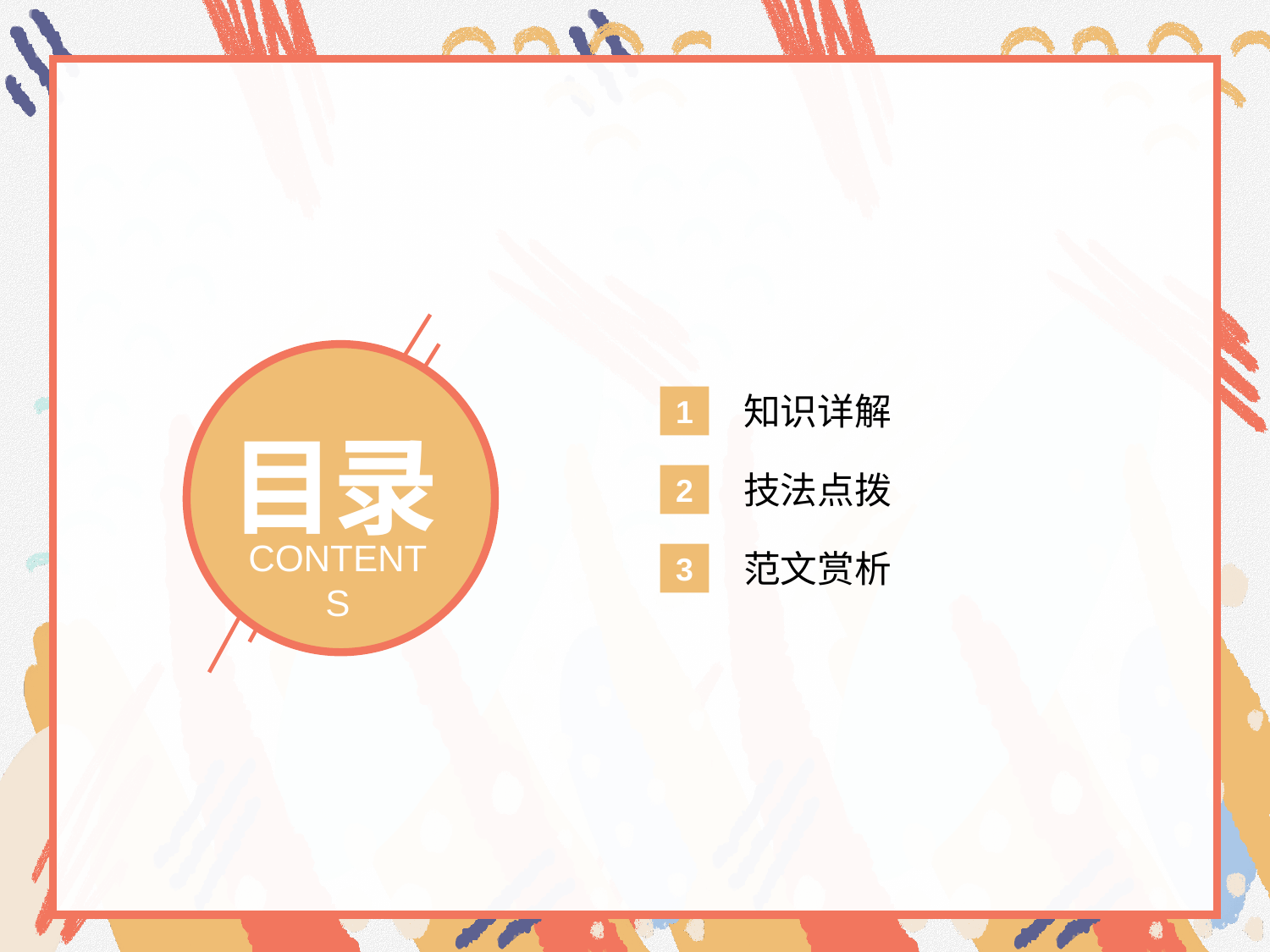

知识详解
1
目录
技法点拨
2
CONTENTS
范文赏析
3